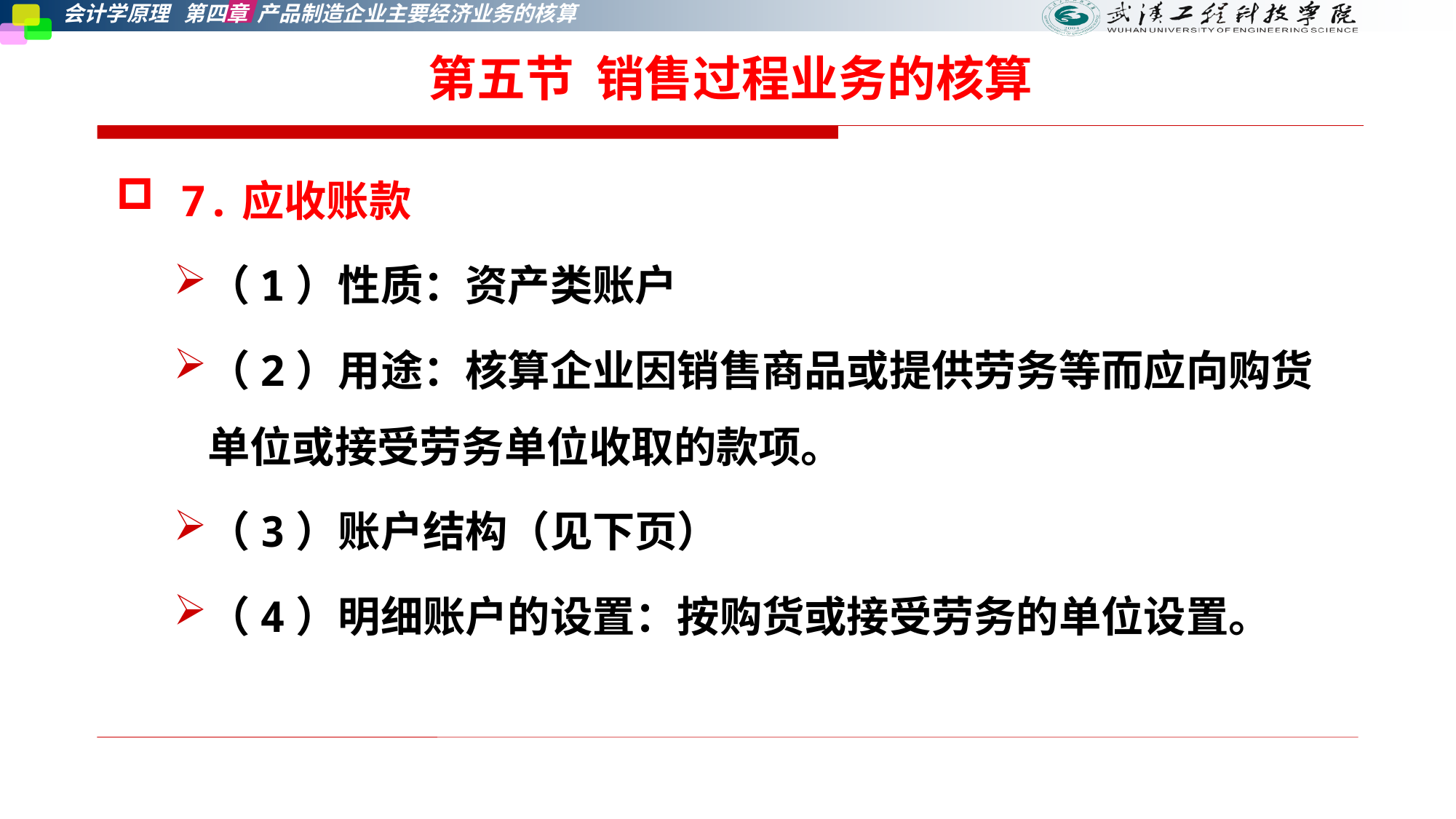

第五节  销售过程业务的核算
 7.应收账款
（1）性质：资产类账户
（2）用途：核算企业因销售商品或提供劳务等而应向购货单位或接受劳务单位收取的款项。
（3）账户结构（见下页）
（4）明细账户的设置：按购货或接受劳务的单位设置。